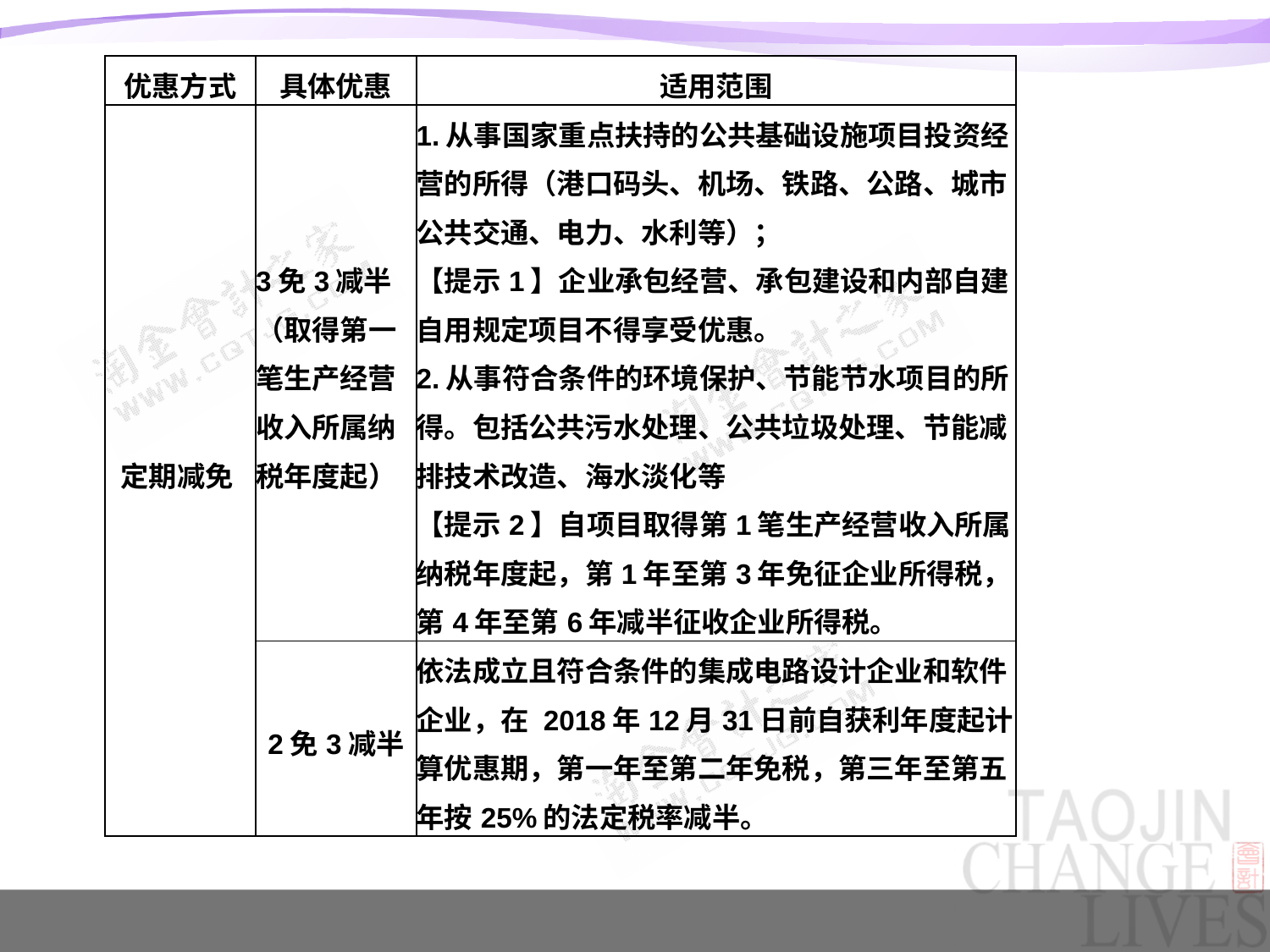

| 优惠方式 | 具体优惠 | 适用范围 |
| --- | --- | --- |
| 定期减免 | 3免3减半（取得第一笔生产经营收入所属纳税年度起） | 1.从事国家重点扶持的公共基础设施项目投资经营的所得（港口码头、机场、铁路、公路、城市公共交通、电力、水利等）； 【提示1】企业承包经营、承包建设和内部自建自用规定项目不得享受优惠。 2.从事符合条件的环境保护、节能节水项目的所得。包括公共污水处理、公共垃圾处理、节能减排技术改造、海水淡化等 【提示2】自项目取得第1笔生产经营收入所属纳税年度起，第1年至第3年免征企业所得税，第4年至第6年减半征收企业所得税。 |
|  | 2免3减半 | 依法成立且符合条件的集成电路设计企业和软件企业，在 2018年12月31日前自获利年度起计算优惠期，第一年至第二年免税，第三年至第五年按25%的法定税率减半。 |